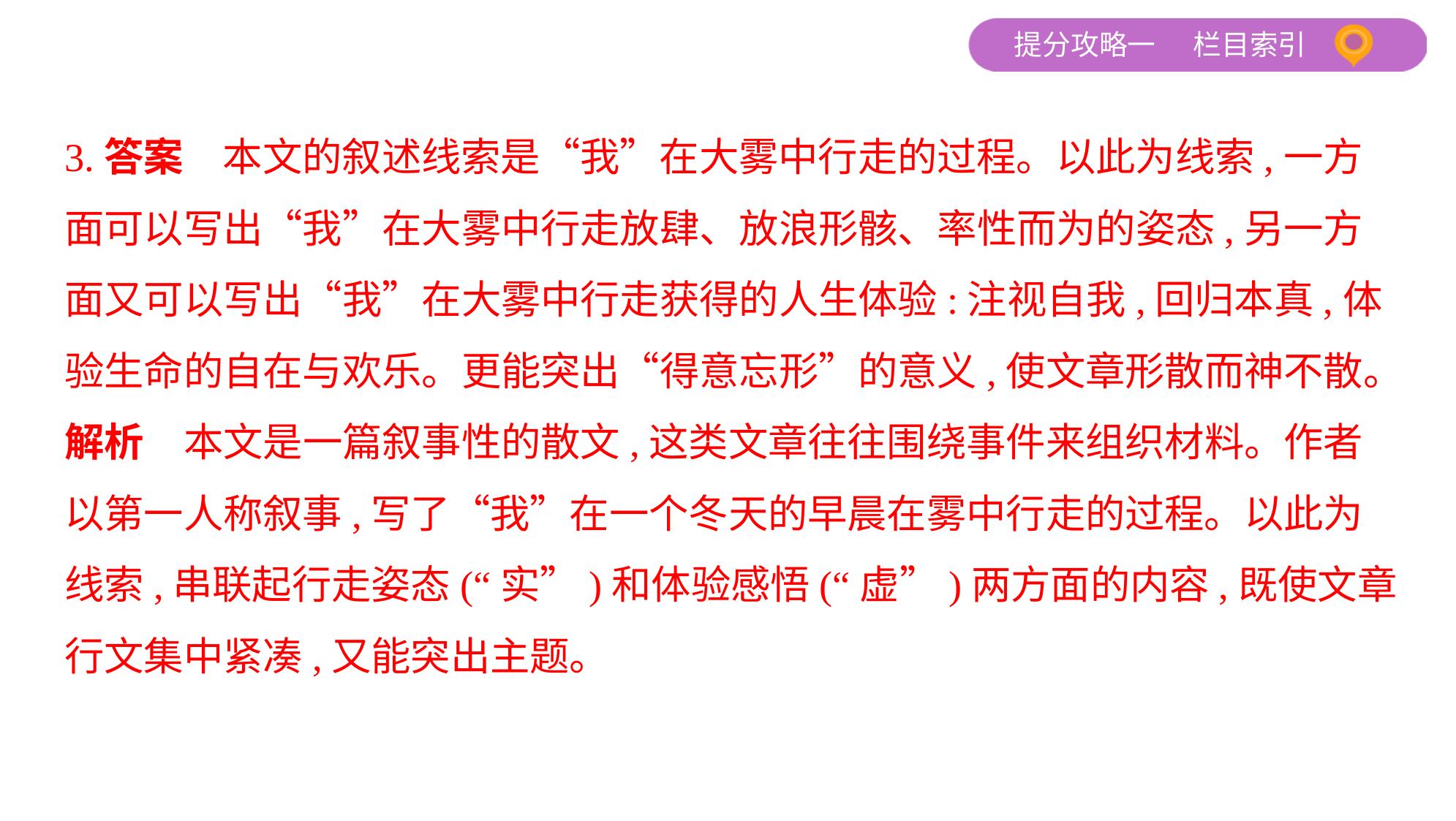

3.答案　本文的叙述线索是“我”在大雾中行走的过程。以此为线索,一方
面可以写出“我”在大雾中行走放肆、放浪形骸、率性而为的姿态,另一方
面又可以写出“我”在大雾中行走获得的人生体验:注视自我,回归本真,体
验生命的自在与欢乐。更能突出“得意忘形”的意义,使文章形散而神不散。
解析　本文是一篇叙事性的散文,这类文章往往围绕事件来组织材料。作者
以第一人称叙事,写了“我”在一个冬天的早晨在雾中行走的过程。以此为
线索,串联起行走姿态(“实”)和体验感悟(“虚”)两方面的内容,既使文章
行文集中紧凑,又能突出主题。